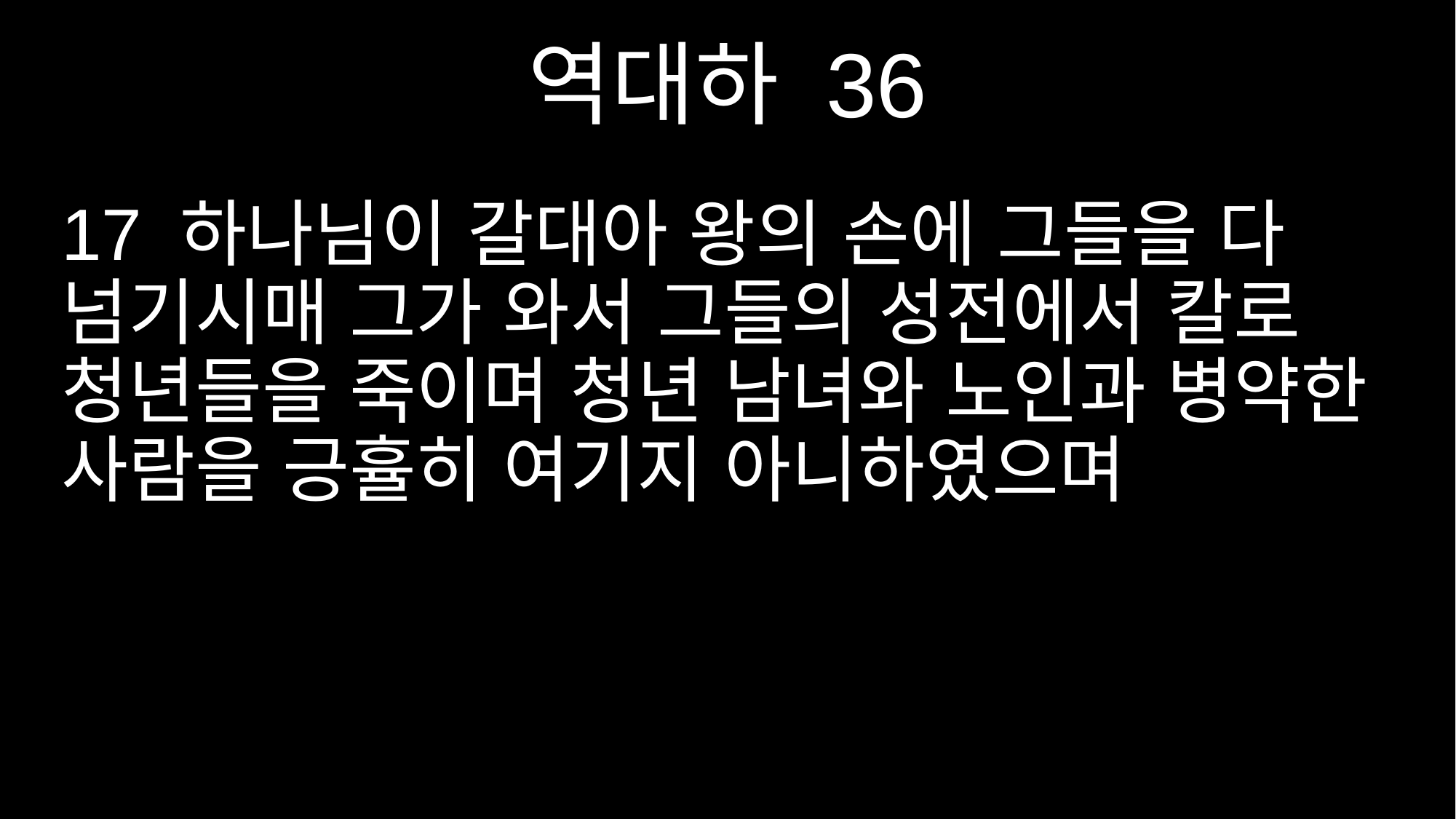

역대하 36
17 하나님이 갈대아 왕의 손에 그들을 다 넘기시매 그가 와서 그들의 성전에서 칼로 청년들을 죽이며 청년 남녀와 노인과 병약한 사람을 긍휼히 여기지 아니하였으며